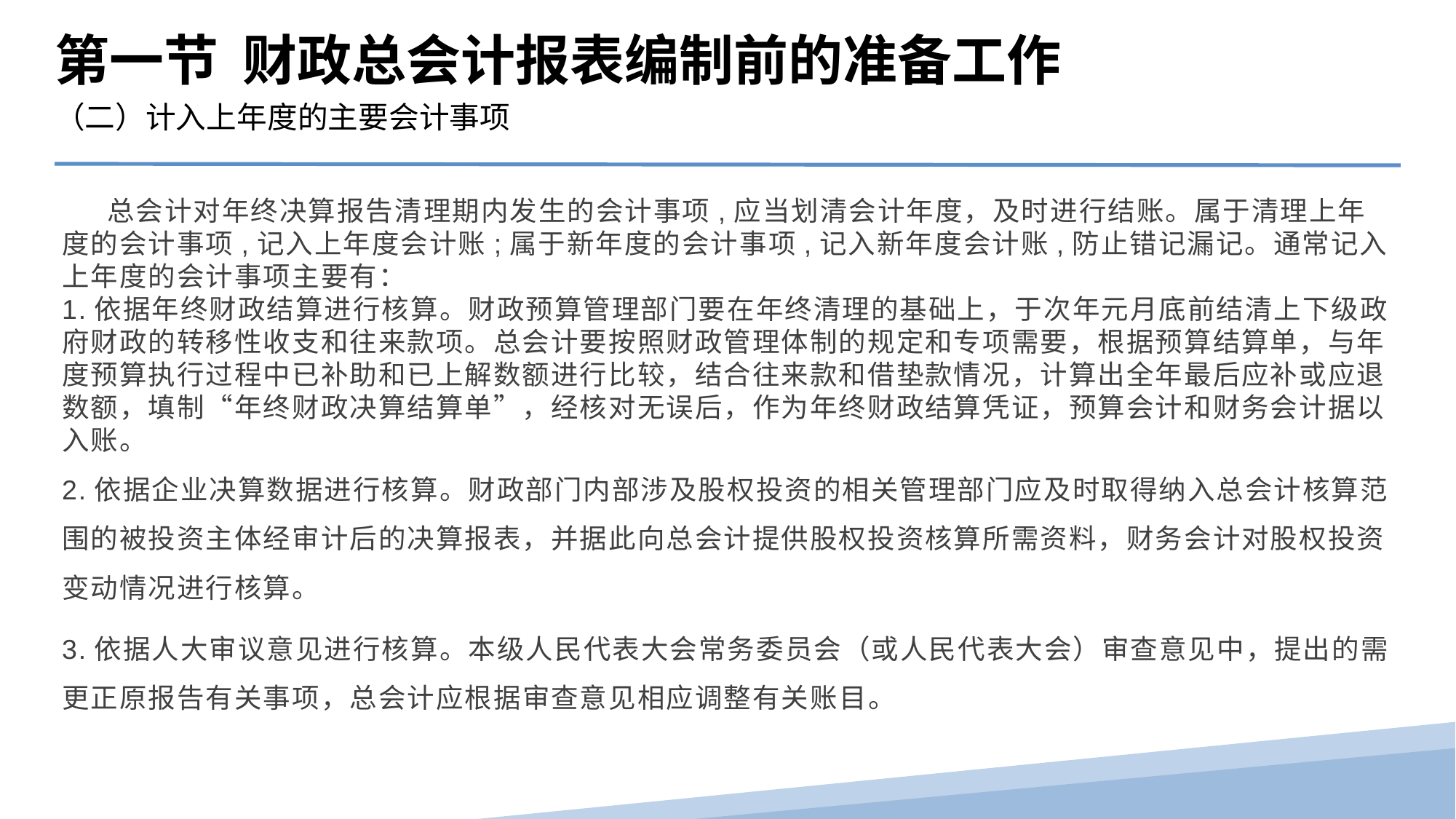

第一节  财政总会计报表编制前的准备工作
（二）计入上年度的主要会计事项
     总会计对年终决算报告清理期内发生的会计事项,应当划清会计年度，及时进行结账。属于清理上年度的会计事项,记入上年度会计账;属于新年度的会计事项,记入新年度会计账,防止错记漏记。通常记入上年度的会计事项主要有：
1.依据年终财政结算进行核算。财政预算管理部门要在年终清理的基础上，于次年元月底前结清上下级政府财政的转移性收支和往来款项。总会计要按照财政管理体制的规定和专项需要，根据预算结算单，与年度预算执行过程中已补助和已上解数额进行比较，结合往来款和借垫款情况，计算出全年最后应补或应退数额，填制“年终财政决算结算单”，经核对无误后，作为年终财政结算凭证，预算会计和财务会计据以入账。
2.依据企业决算数据进行核算。财政部门内部涉及股权投资的相关管理部门应及时取得纳入总会计核算范围的被投资主体经审计后的决算报表，并据此向总会计提供股权投资核算所需资料，财务会计对股权投资变动情况进行核算。
3.依据人大审议意见进行核算。本级人民代表大会常务委员会（或人民代表大会）审查意见中，提出的需更正原报告有关事项，总会计应根据审查意见相应调整有关账目。